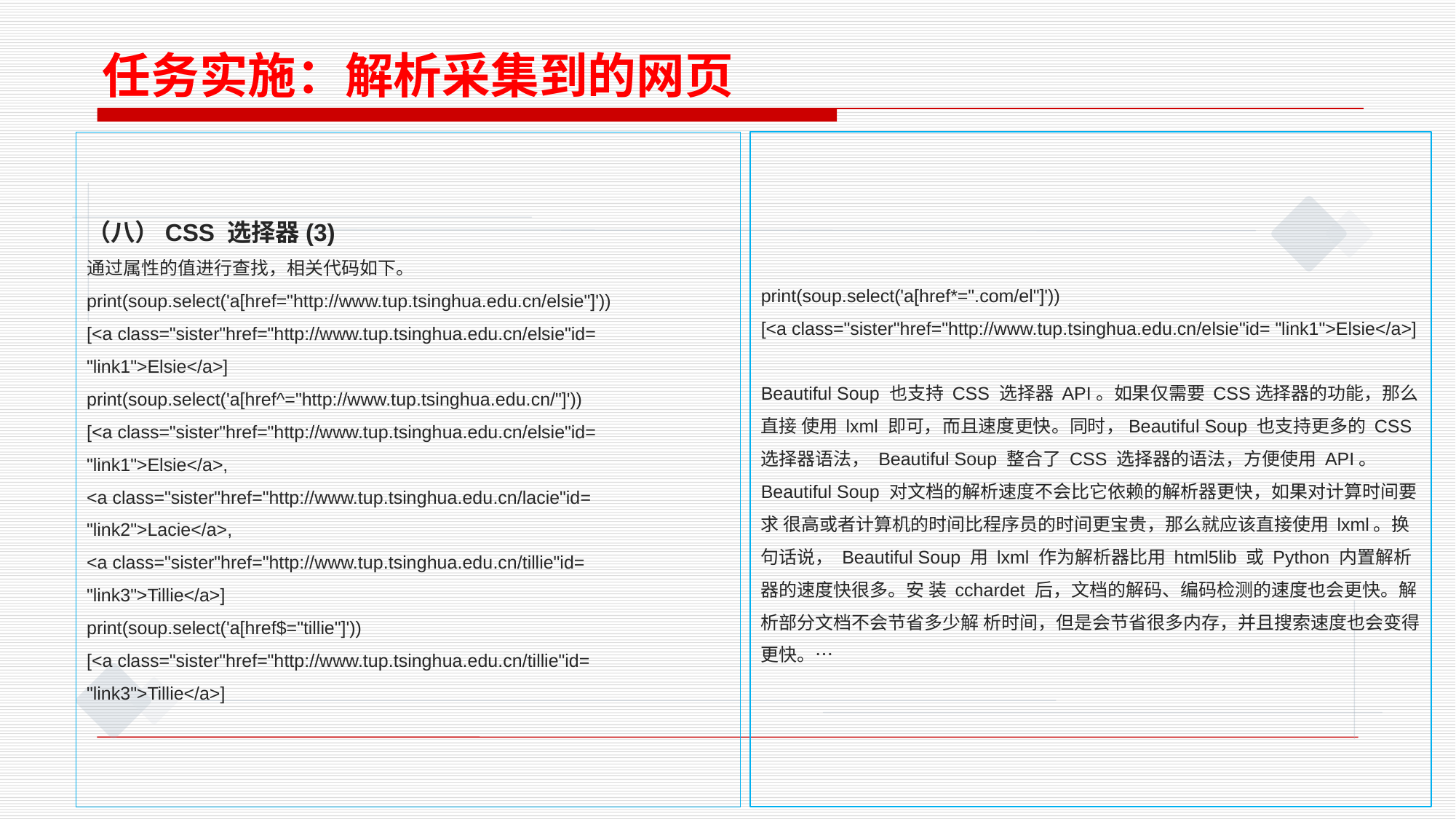

任务实施：解析采集到的网页
（八）CSS 选择器(3)
通过属性的值进行查找，相关代码如下。
print(soup.select('a[href="http://www.tup.tsinghua.edu.cn/elsie"]'))
[<a class="sister"href="http://www.tup.tsinghua.edu.cn/elsie"id= "link1">Elsie</a>]
print(soup.select('a[href^="http://www.tup.tsinghua.edu.cn/"]'))
[<a class="sister"href="http://www.tup.tsinghua.edu.cn/elsie"id=
"link1">Elsie</a>,
<a class="sister"href="http://www.tup.tsinghua.edu.cn/lacie"id= "link2">Lacie</a>,
<a class="sister"href="http://www.tup.tsinghua.edu.cn/tillie"id= "link3">Tillie</a>]
print(soup.select('a[href$="tillie"]'))
[<a class="sister"href="http://www.tup.tsinghua.edu.cn/tillie"id= "link3">Tillie</a>]

print(soup.select('a[href*=".com/el"]'))
[<a class="sister"href="http://www.tup.tsinghua.edu.cn/elsie"id= "link1">Elsie</a>]

Beautiful Soup 也支持 CSS 选择器 API。如果仅需要 CSS选择器的功能，那么直接 使用 lxml 即可，而且速度更快。同时，Beautiful Soup 也支持更多的 CSS 选择器语法， Beautiful Soup 整合了 CSS 选择器的语法，方便使用 API。
Beautiful Soup 对文档的解析速度不会比它依赖的解析器更快，如果对计算时间要求 很高或者计算机的时间比程序员的时间更宝贵，那么就应该直接使用 lxml。换句话说， Beautiful Soup 用 lxml 作为解析器比用 html5lib 或 Python 内置解析器的速度快很多。安 装 cchardet 后，文档的解码、编码检测的速度也会更快。解析部分文档不会节省多少解 析时间，但是会节省很多内存，并且搜索速度也会变得更快。…